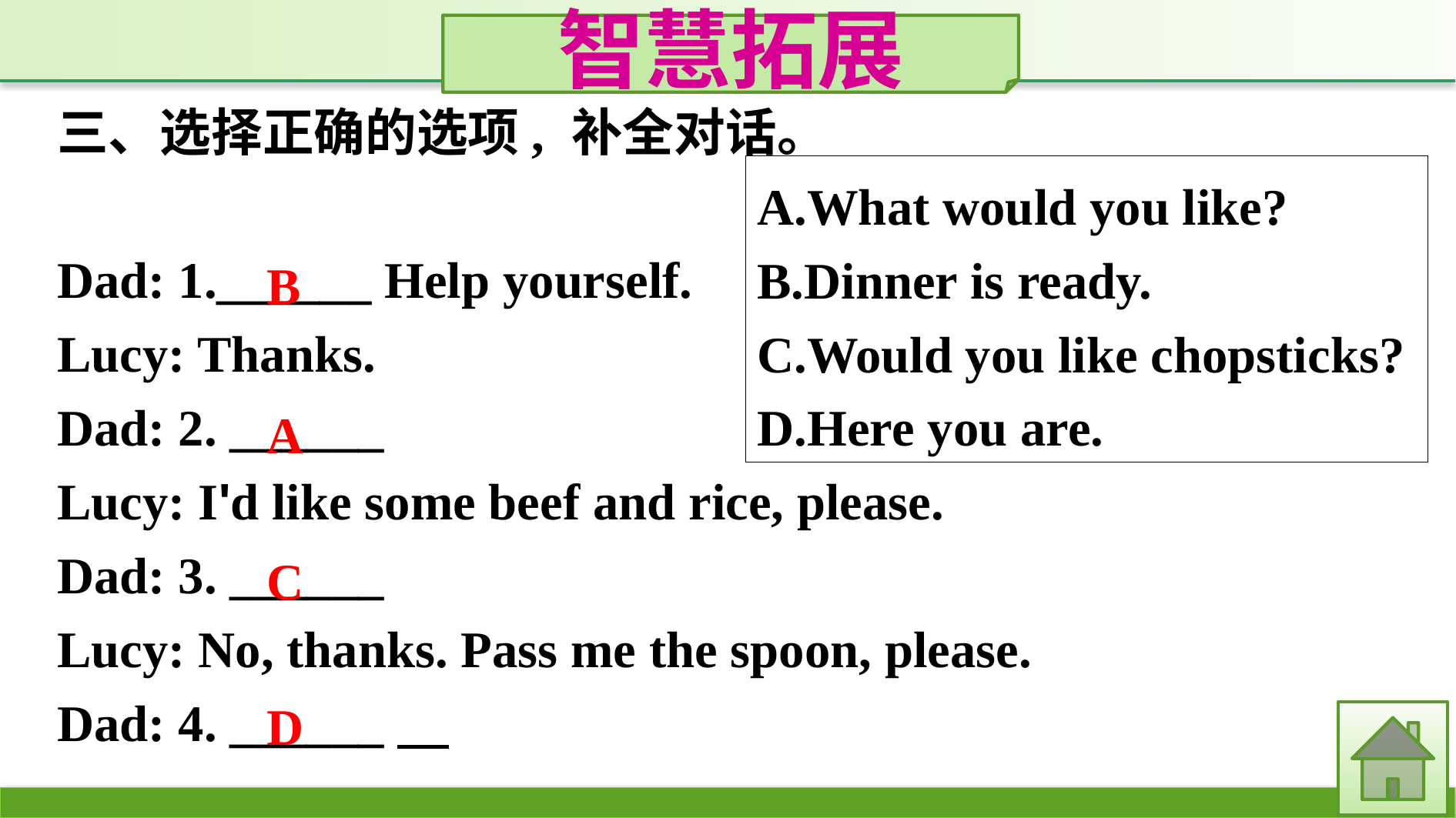

智慧拓展
三、选择正确的选项, 补全对话。

Dad: 1.______ Help yourself.
Lucy: Thanks.
Dad: 2. ______
Lucy: I'd like some beef and rice, please.
Dad: 3. ______
Lucy: No, thanks. Pass me the spoon, please.
Dad: 4. ______
A.What would you like?
B.Dinner is ready.
C.Would you like chopsticks?
D.Here you are.
B
A
C
D